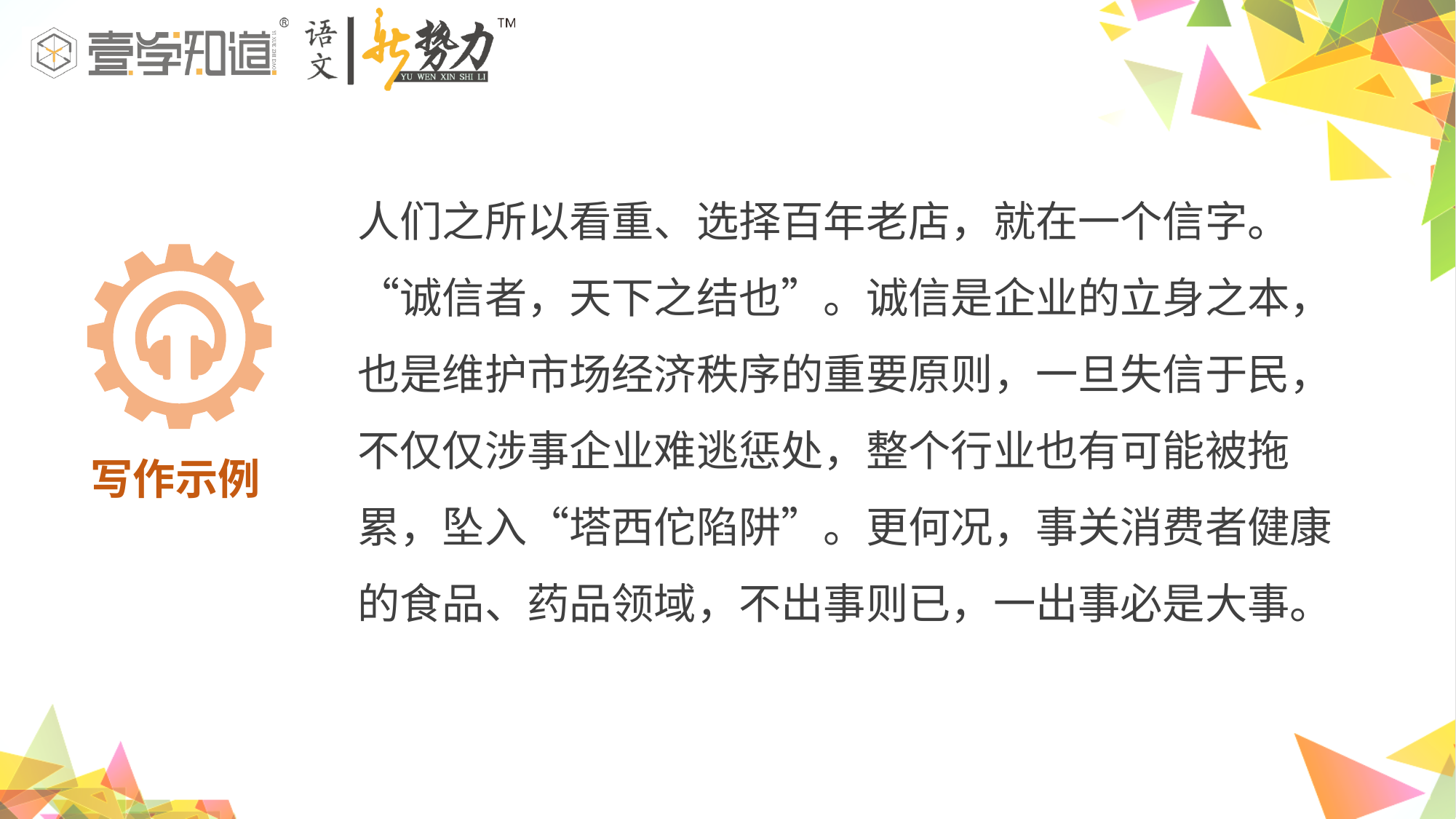

人们之所以看重、选择百年老店，就在一个信字。“诚信者，天下之结也”。诚信是企业的立身之本，也是维护市场经济秩序的重要原则，一旦失信于民，不仅仅涉事企业难逃惩处，整个行业也有可能被拖累，坠入“塔西佗陷阱”。更何况，事关消费者健康的食品、药品领域，不出事则已，一出事必是大事。

写作示例